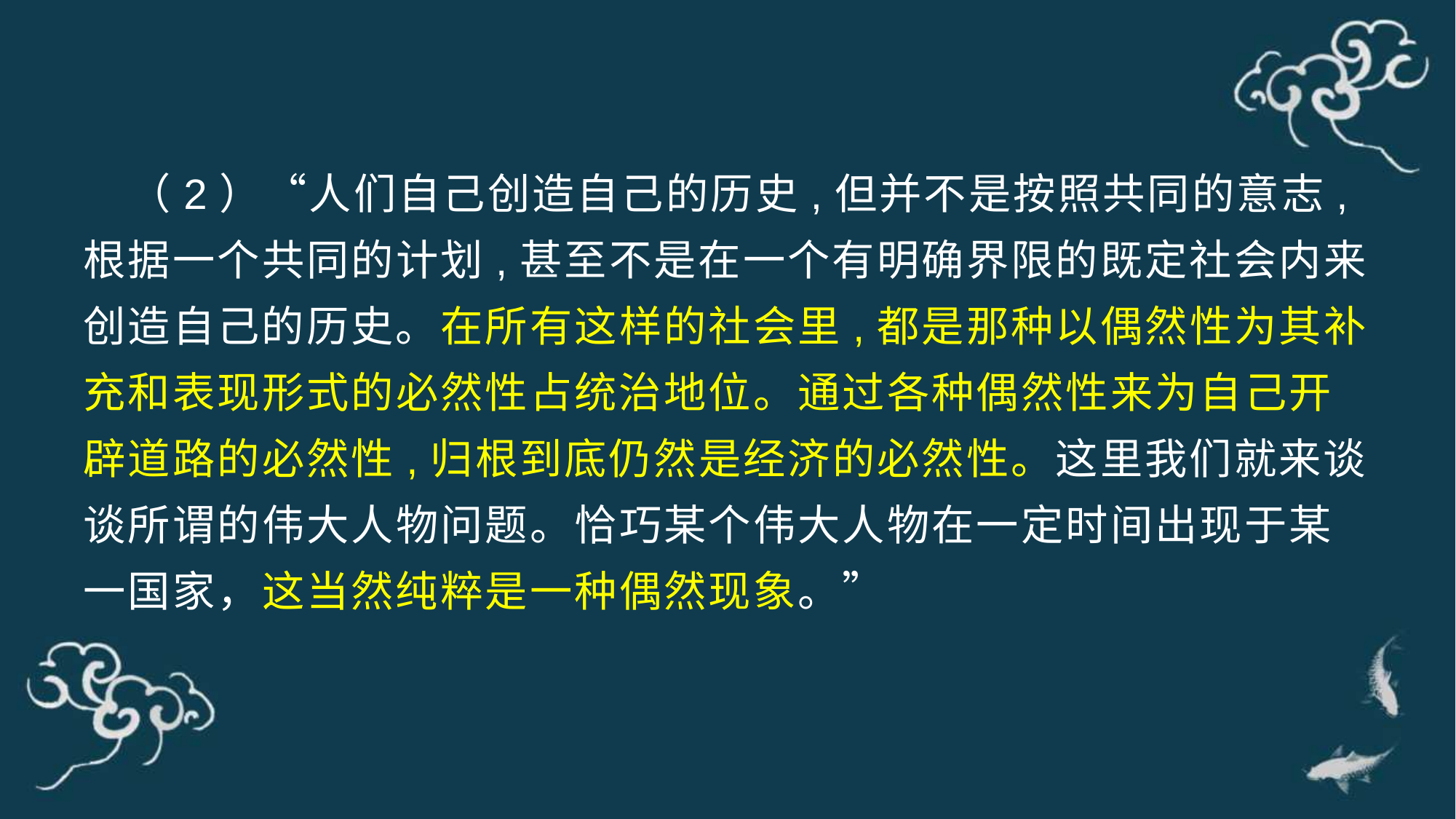

（2）“人们自己创造自己的历史,但并不是按照共同的意志,根据一个共同的计划,甚至不是在一个有明确界限的既定社会内来创造自己的历史。在所有这样的社会里,都是那种以偶然性为其补充和表现形式的必然性占统治地位。通过各种偶然性来为自己开辟道路的必然性,归根到底仍然是经济的必然性。这里我们就来谈谈所谓的伟大人物问题。恰巧某个伟大人物在一定时间出现于某一国家，这当然纯粹是一种偶然现象。”